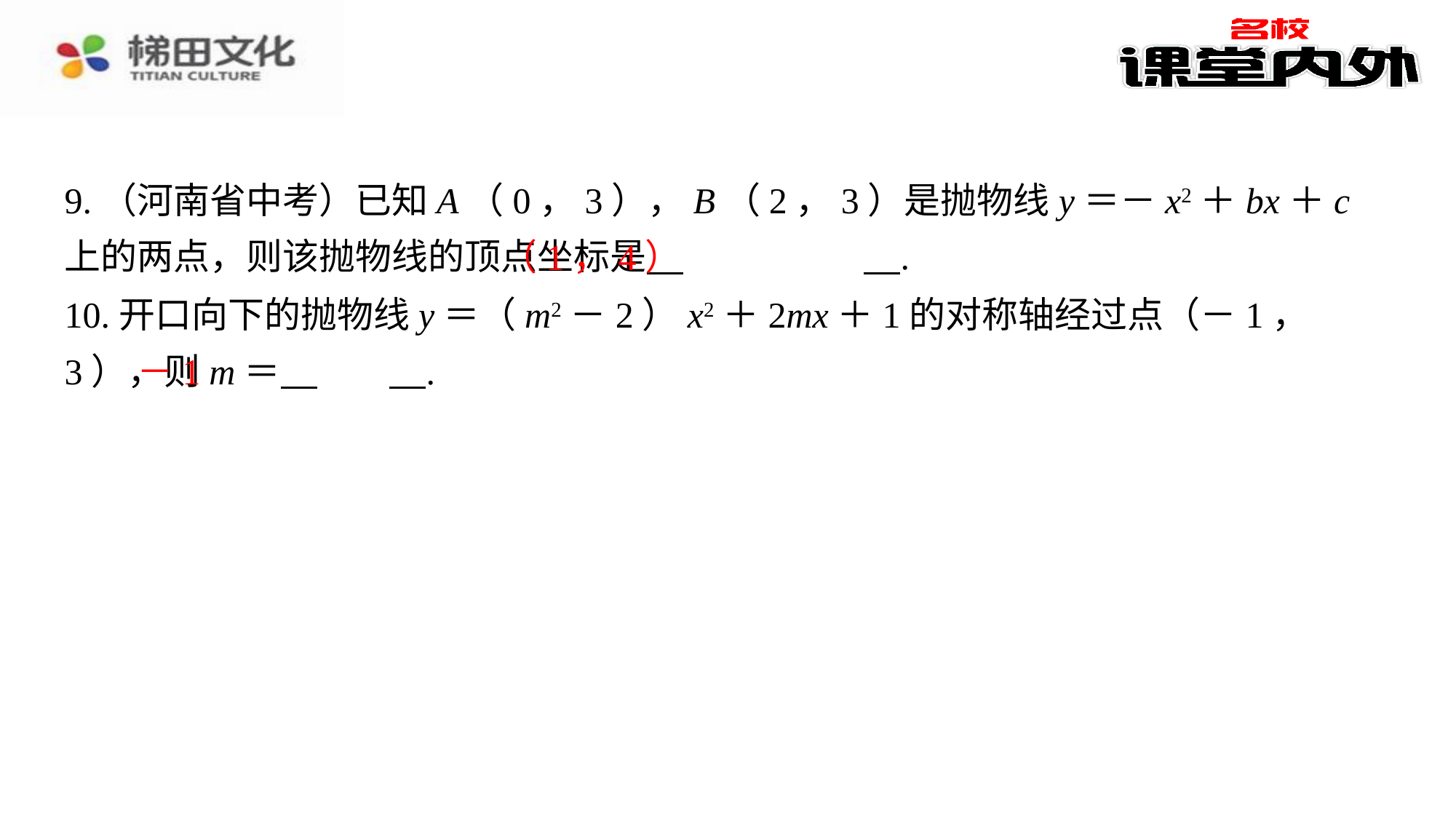

9.（河南省中考）已知A（0，3），B（2，3）是抛物线y＝－x2＋bx＋c上的两点，则该抛物线的顶点坐标是 　（1，4）　⁠.
（1，4）
10.开口向下的抛物线y＝（m2－2）x2＋2mx＋1的对称轴经过点（－1，3），则m＝ 　－1　⁠.
－1